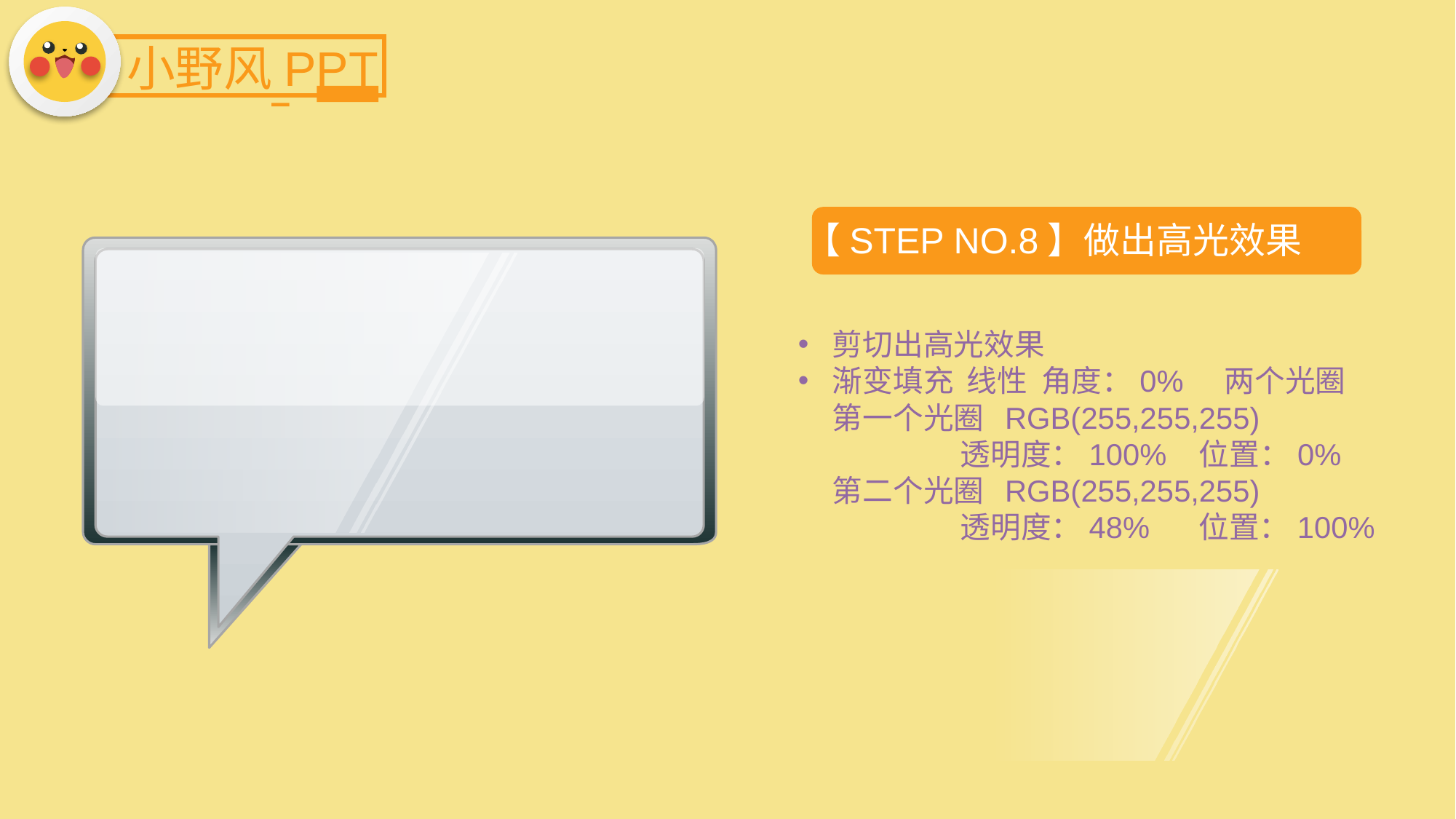

小野风PPT

【STEP NO.8】做出高光效果

剪切出高光效果
渐变填充  线性  角度：0%    两个光圈
    第一个光圈  RGB(255,255,255)
                       透明度：100%   位置：0%
    第二个光圈  RGB(255,255,255)
                       透明度：48%     位置：100%